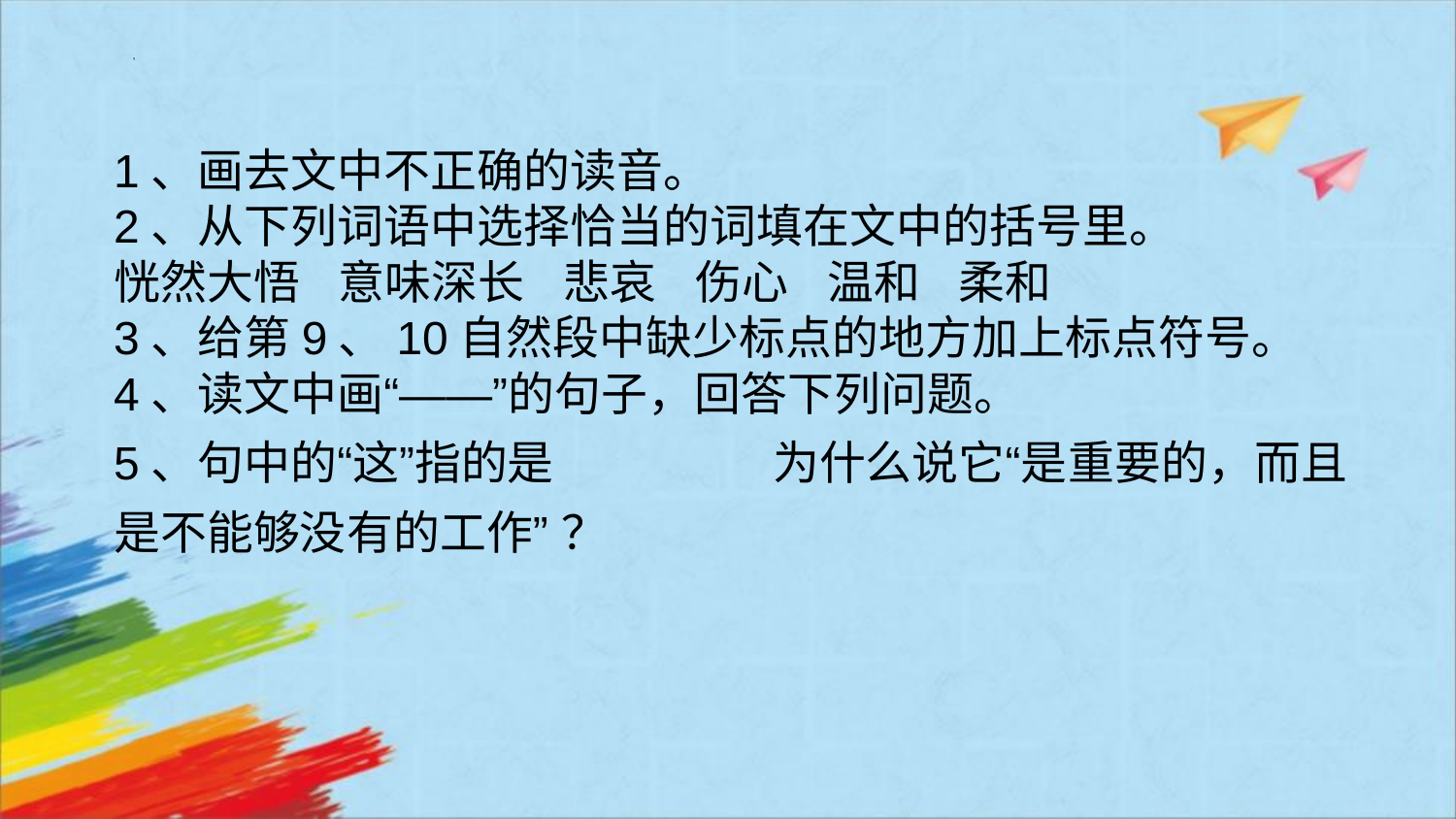

1、画去文中不正确的读音。
2、从下列词语中选择恰当的词填在文中的括号里。
恍然大悟   意味深长   悲哀   伤心   温和   柔和
3、给第9、10自然段中缺少标点的地方加上标点符号。
4、读文中画“——”的句子，回答下列问题。
5、句中的“这”指的是                 为什么说它“是重要的，而且是不能够没有的工作” ？